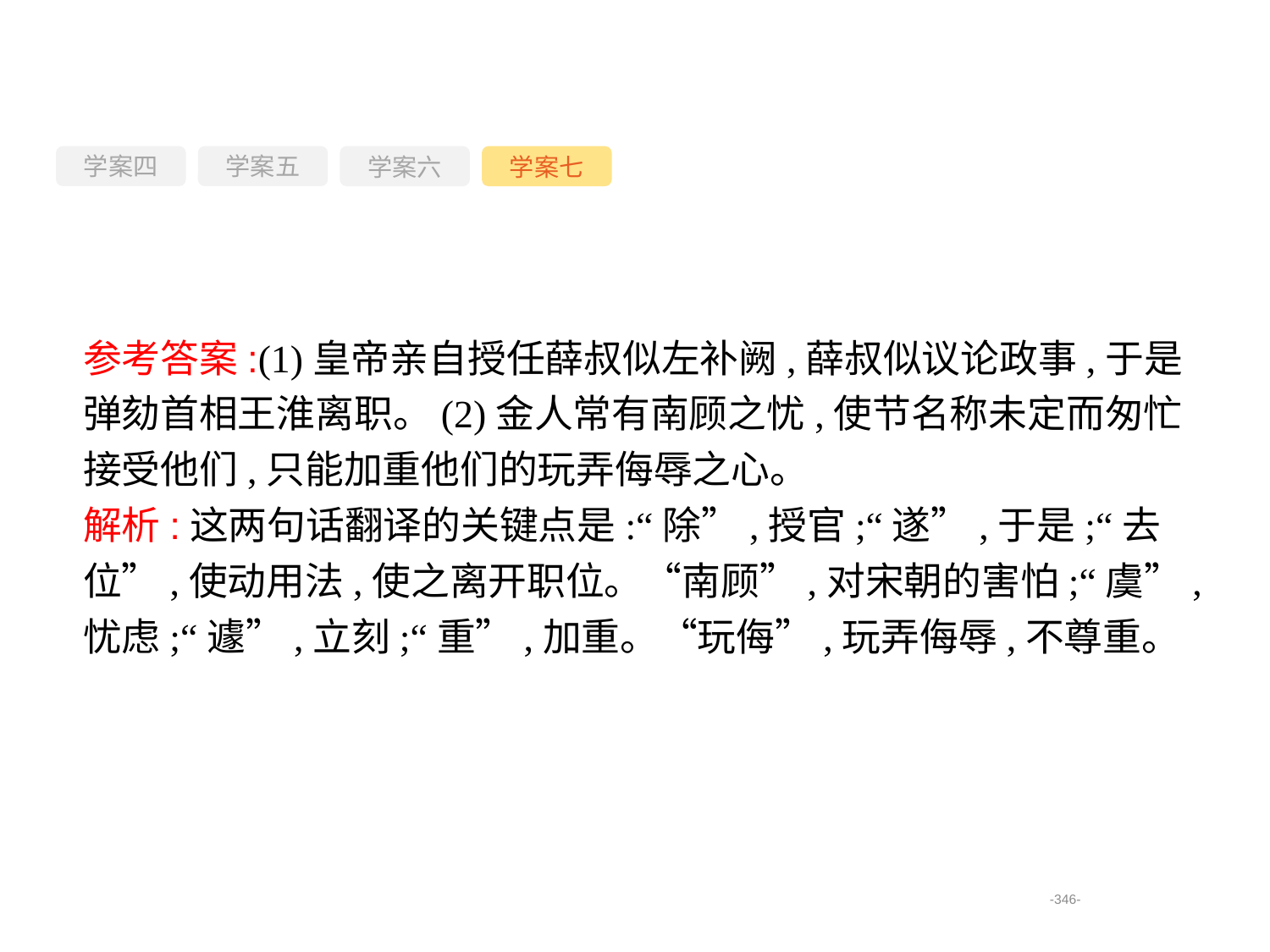

学案四
学案六
学案七
学案五
参考答案:(1)皇帝亲自授任薛叔似左补阙,薛叔似议论政事,于是弹劾首相王淮离职。(2)金人常有南顾之忧,使节名称未定而匆忙接受他们,只能加重他们的玩弄侮辱之心。
解析:这两句话翻译的关键点是:“除”,授官;“遂”,于是;“去位”,使动用法,使之离开职位。“南顾”,对宋朝的害怕;“虞”,忧虑;“遽”,立刻;“重”,加重。“玩侮”,玩弄侮辱,不尊重。
-346-